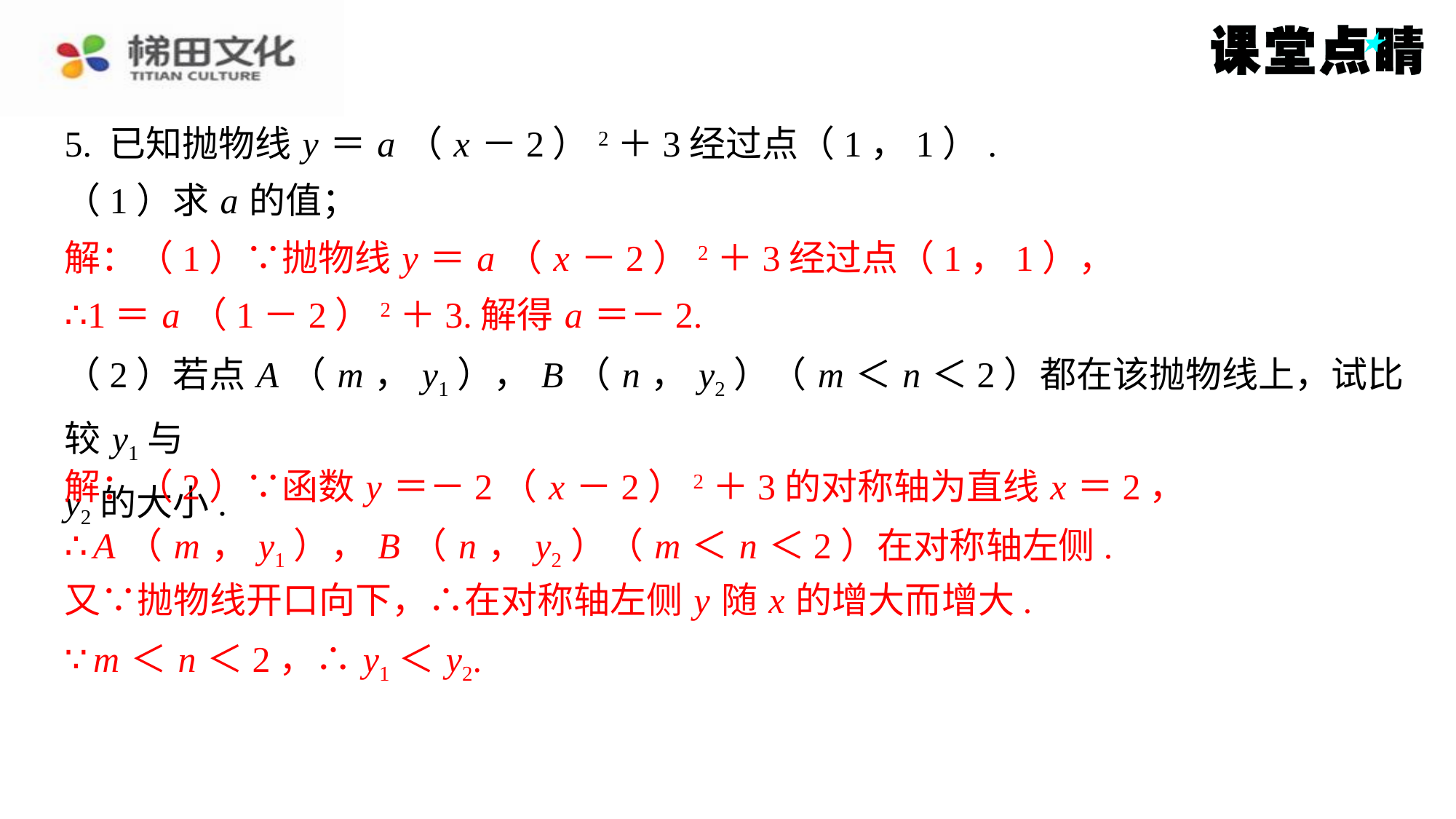

5. 已知抛物线 y ＝ a （ x －2）2＋3经过点（1，1）.
（1）求 a 的值；
解：（1）∵抛物线 y ＝ a （ x －2）2＋3经过点（1，1），
解：（1）∵抛物线 y ＝ a （ x －2）2＋3经过点（1，1），
∴1＝ a （1－2）2＋3.解得 a ＝－2.
∴1＝ a （1－2）2＋3.解得 a ＝－2.
（2）若点 A （ m ， y1）， B （ n ， y2）（ m ＜ n ＜2）都在该抛物线上，试比较 y1与
y2的大小.
解：（2）∵函数 y ＝－2（ x －2）2＋3的对称轴为直线 x ＝2，
解：（2）∵函数 y ＝－2（ x －2）2＋3的对称轴为直线 x ＝2，
∴ A （ m ， y1）， B （ n ， y2）（ m ＜ n ＜2）在对称轴左侧.
又∵抛物线开口向下，∴在对称轴左侧 y 随 x 的增大而增大.
∵ m ＜ n ＜2，∴ y1＜ y2.
∴ A （ m ， y1）， B （ n ， y2）（ m ＜ n ＜2）在对称轴左侧.
又∵抛物线开口向下，∴在对称轴左侧 y 随 x 的增大而增大.
∵ m ＜ n ＜2，∴ y1＜ y2.